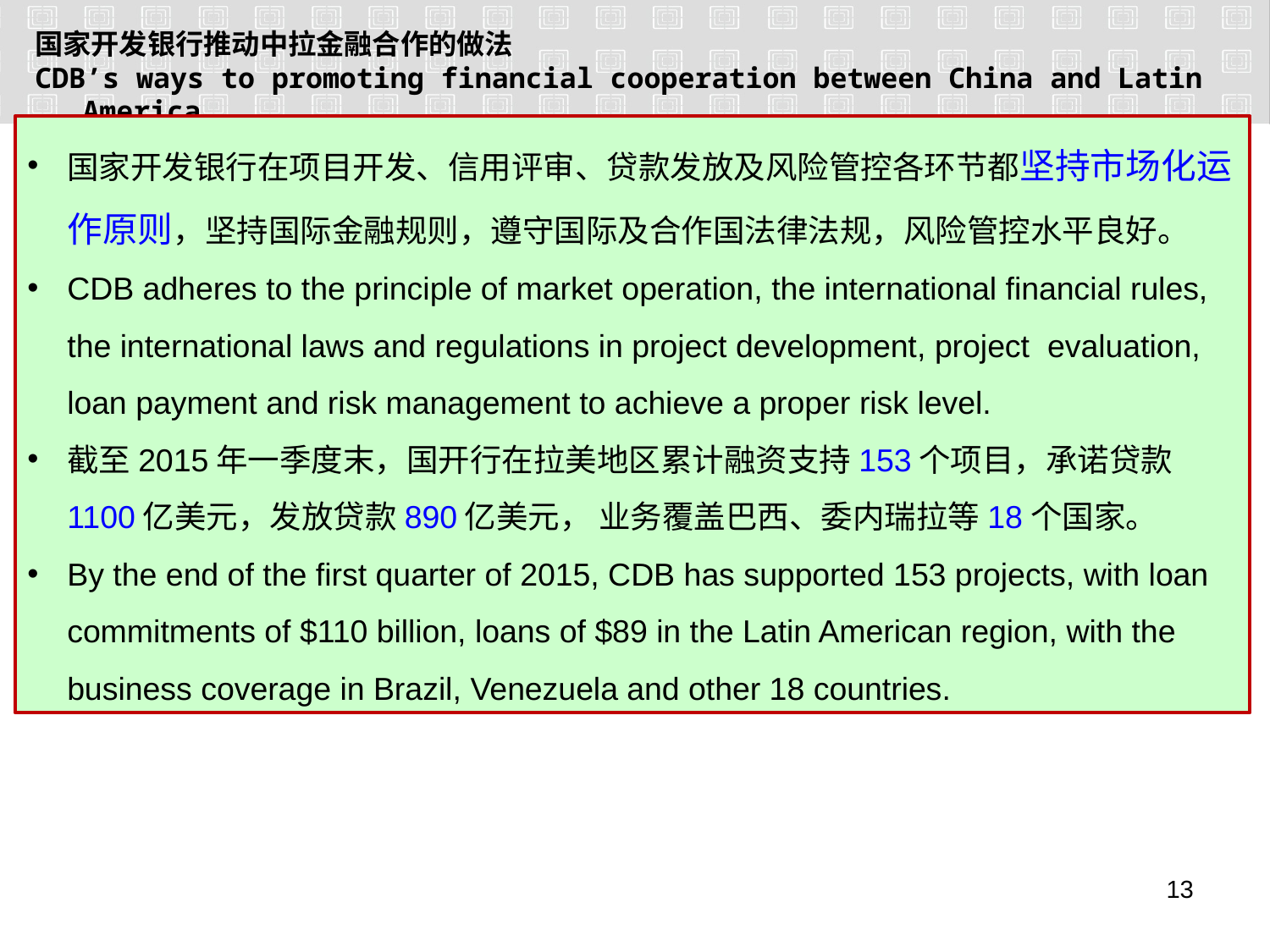

国家开发银行推动中拉金融合作的做法
CDB’s ways to promoting financial cooperation between China and Latin America
国家开发银行在项目开发、信用评审、贷款发放及风险管控各环节都坚持市场化运作原则，坚持国际金融规则，遵守国际及合作国法律法规，风险管控水平良好。
CDB adheres to the principle of market operation, the international financial rules, the international laws and regulations in project development, project  evaluation, loan payment and risk management to achieve a proper risk level.
截至2015年一季度末，国开行在拉美地区累计融资支持153个项目，承诺贷款1100亿美元，发放贷款890亿美元， 业务覆盖巴西、委内瑞拉等18个国家。
By the end of the first quarter of 2015, CDB has supported 153 projects, with loan commitments of $110 billion, loans of $89 in the Latin American region, with the business coverage in Brazil, Venezuela and other 18 countries.

13